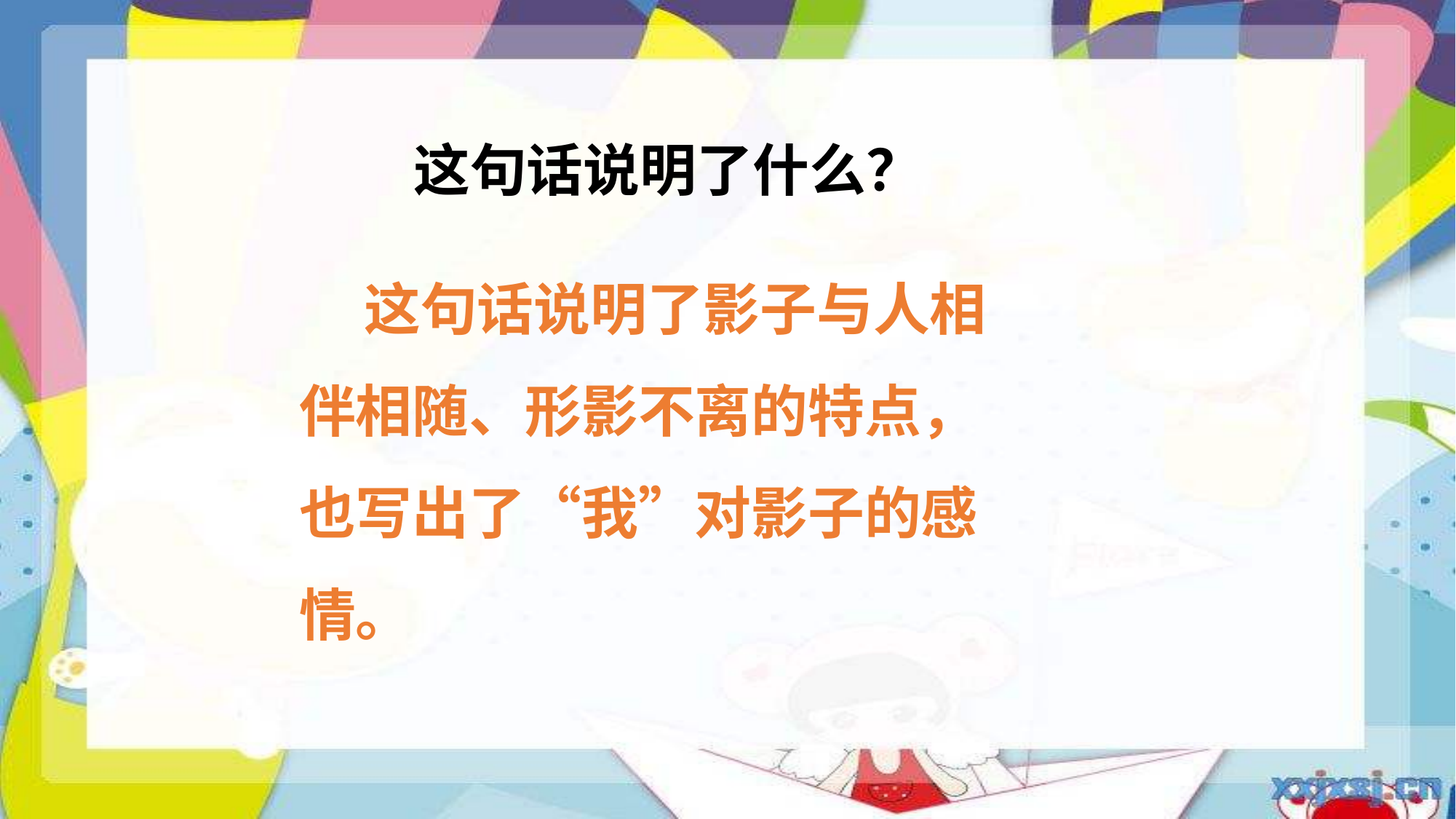

这句话说明了什么？
    这句话说明了影子与人相伴相随、形影不离的特点，也写出了“我”对影子的感情。